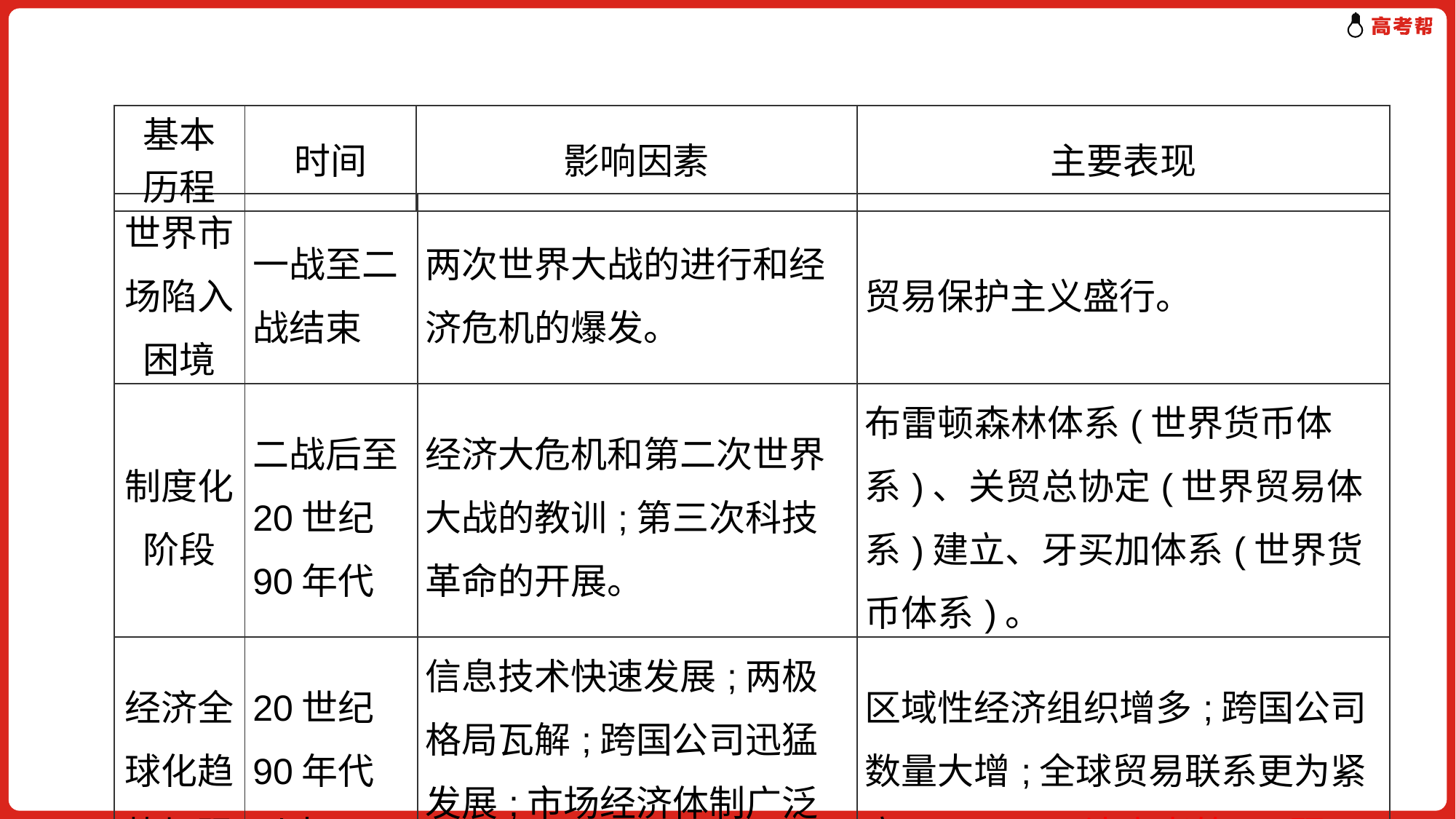

| 基本 历程 | 时间 | 影响因素 | 主要表现 |
| --- | --- | --- | --- |
| 世界市场陷入困境 | 一战至二战结束 | 两次世界大战的进行和经济危机的爆发。 | 贸易保护主义盛行。 |
| --- | --- | --- | --- |
| 制度化阶段 | 二战后至20世纪90年代 | 经济大危机和第二次世界大战的教训;第三次科技革命的开展。 | 布雷顿森林体系(世界货币体系)、关贸总协定(世界贸易体系)建立、牙买加体系(世界货币体系)。 |
| 经济全球化趋势加强 | 20世纪90年代以来 | 信息技术快速发展;两极格局瓦解;跨国公司迅猛发展;市场经济体制广泛建立。 | 区域性经济组织增多;跨国公司数量大增;全球贸易联系更为紧密。[2020天津高考第13题] |